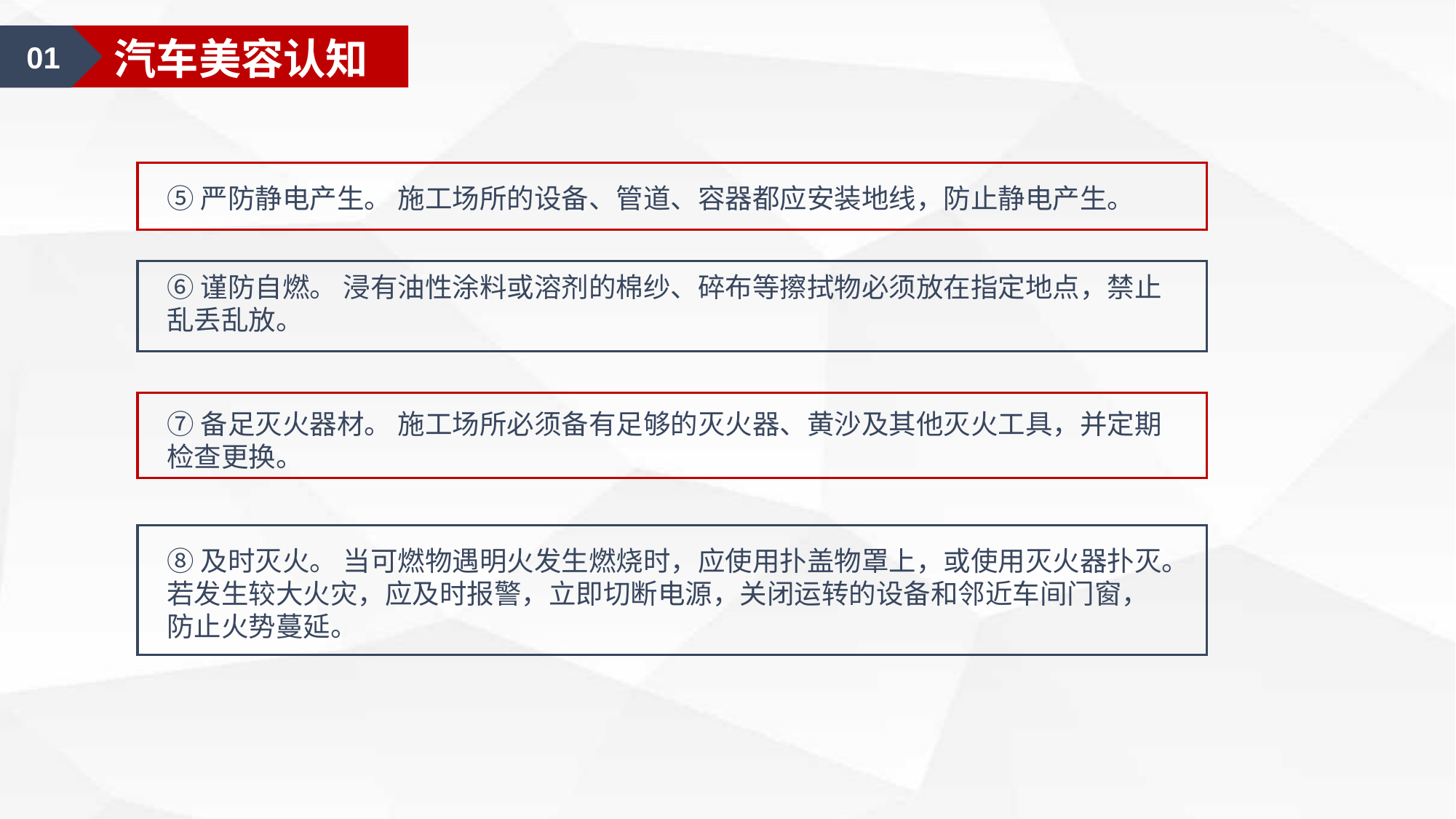

01
汽车美容认知

⑤严防静电产生。 施工场所的设备、管道、容器都应安装地线，防止静电产生。

⑥谨防自燃。 浸有油性涂料或溶剂的棉纱、碎布等擦拭物必须放在指定地点，禁止乱丢乱放。

⑦备足灭火器材。 施工场所必须备有足够的灭火器、黄沙及其他灭火工具，并定期检查更换。

⑧及时灭火。 当可燃物遇明火发生燃烧时，应使用扑盖物罩上，或使用灭火器扑灭。若发生较大火灾，应及时报警，立即切断电源，关闭运转的设备和邻近车间门窗，防止火势蔓延。